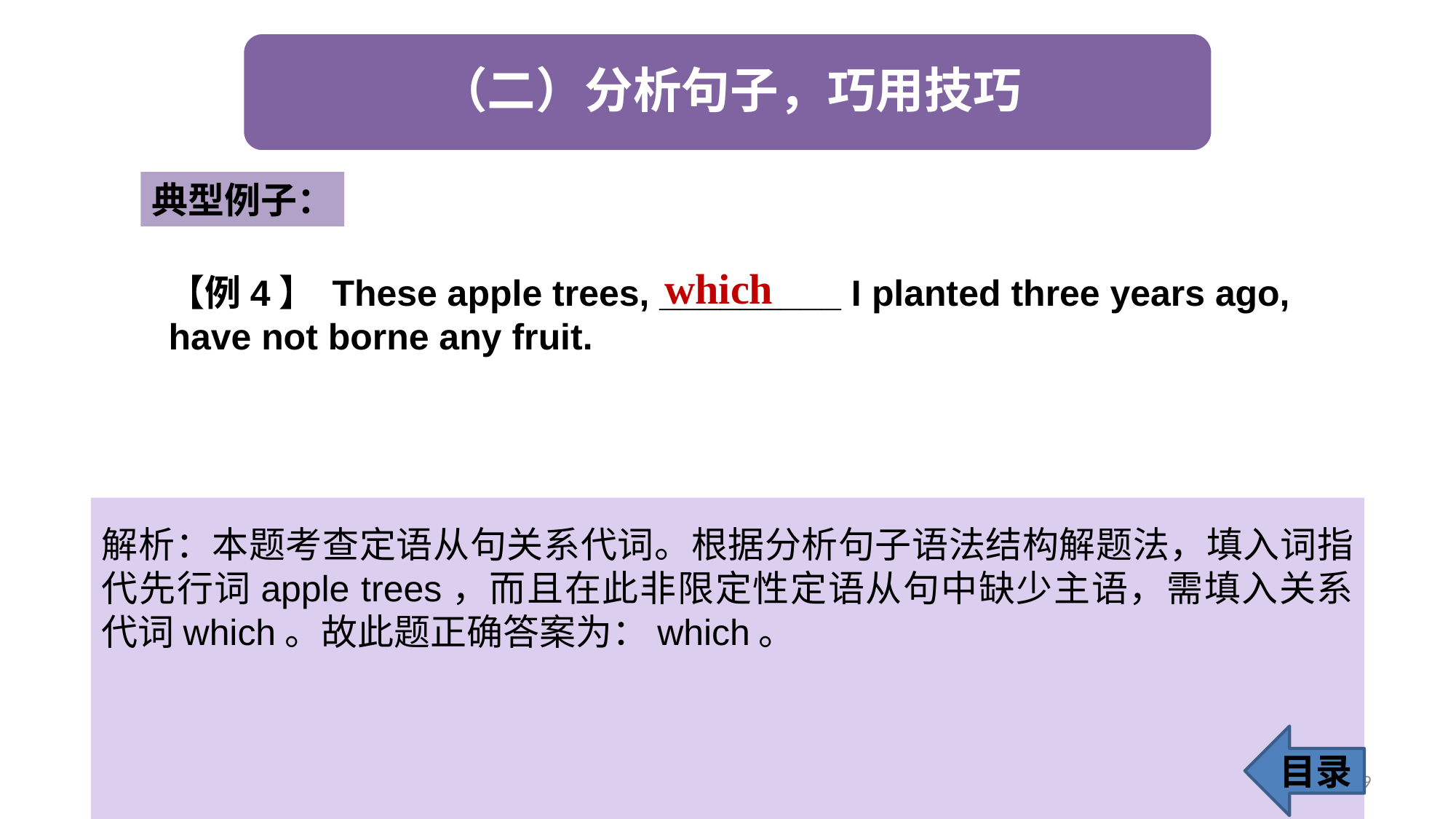

（二）分析句子，巧用技巧
典型例子：
which
【例4】 These apple trees, _________ I planted three years ago, have not borne any fruit.

解析：本题考查定语从句关系代词。根据分析句子语法结构解题法，填入词指代先行词apple trees，而且在此非限定性定语从句中缺少主语，需填入关系代词which。故此题正确答案为：which。
目录
59